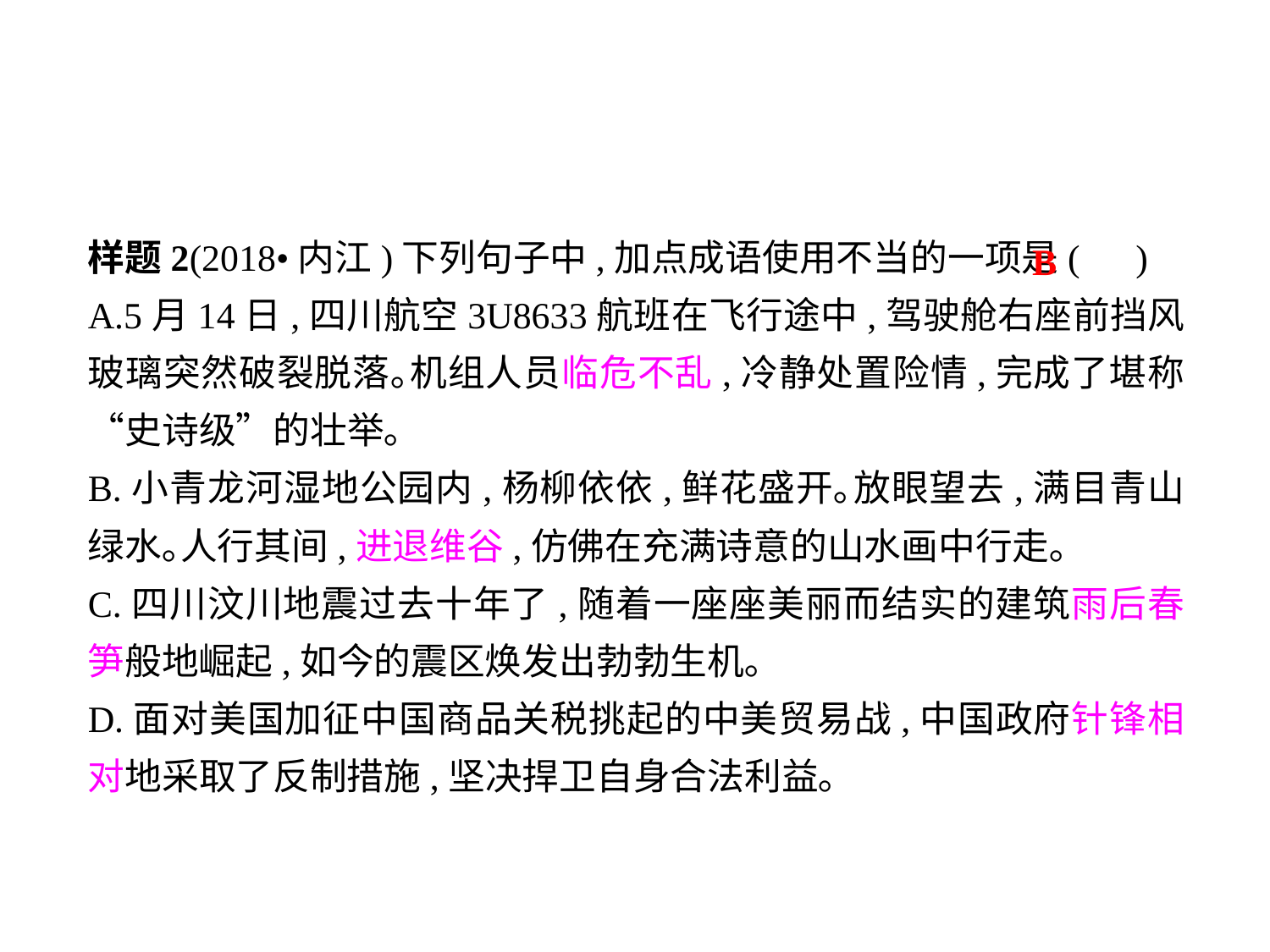

样题2(2018•内江)下列句子中,加点成语使用不当的一项是(      )
A.5月14日,四川航空3U8633航班在飞行途中,驾驶舱右座前挡风玻璃突然破裂脱落｡机组人员临危不乱,冷静处置险情,完成了堪称“史诗级”的壮举｡
B.小青龙河湿地公园内,杨柳依依,鲜花盛开｡放眼望去,满目青山绿水｡人行其间,进退维谷,仿佛在充满诗意的山水画中行走｡
C.四川汶川地震过去十年了,随着一座座美丽而结实的建筑雨后春笋般地崛起,如今的震区焕发出勃勃生机｡
D.面对美国加征中国商品关税挑起的中美贸易战,中国政府针锋相对地采取了反制措施,坚决捍卫自身合法利益｡
B